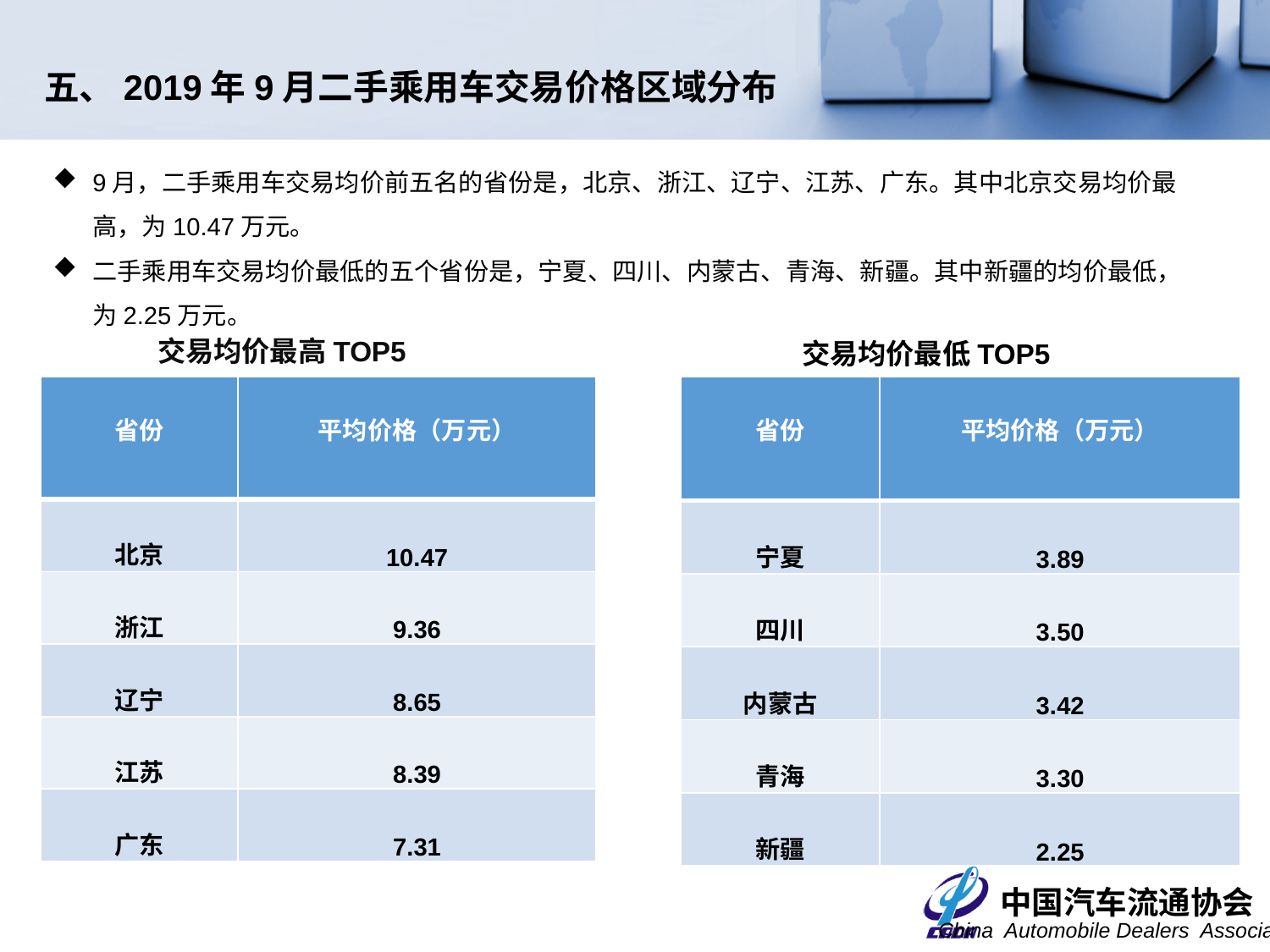

五、2019年9月二手乘用车交易价格区域分布
9月，二手乘用车交易均价前五名的省份是，北京、浙江、辽宁、江苏、广东。其中北京交易均价最高，为10.47万元。
二手乘用车交易均价最低的五个省份是，宁夏、四川、内蒙古、青海、新疆。其中新疆的均价最低，为2.25万元。
交易均价最高TOP5
交易均价最低TOP5
| 省份 | 平均价格（万元） |
| --- | --- |
| 宁夏 | 3.89 |
| 四川 | 3.50 |
| 内蒙古 | 3.42 |
| 青海 | 3.30 |
| 新疆 | 2.25 |
| 省份 | 平均价格（万元） |
| --- | --- |
| 北京 | 10.47 |
| 浙江 | 9.36 |
| 辽宁 | 8.65 |
| 江苏 | 8.39 |
| 广东 | 7.31 |